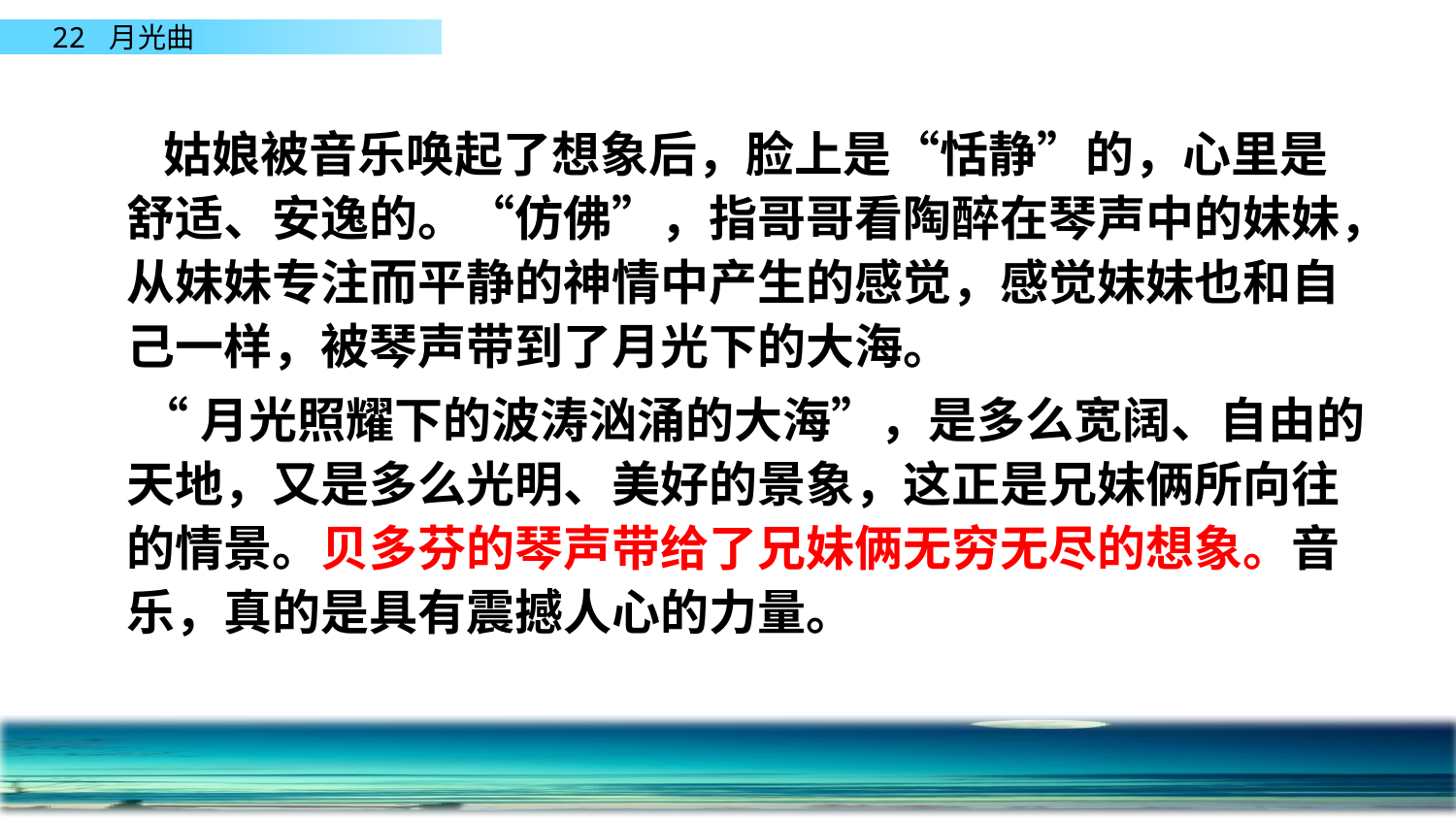

姑娘被音乐唤起了想象后，脸上是“恬静”的，心里是舒适、安逸的。“仿佛”，指哥哥看陶醉在琴声中的妹妹，从妹妹专注而平静的神情中产生的感觉，感觉妹妹也和自己一样，被琴声带到了月光下的大海。
     “月光照耀下的波涛汹涌的大海”，是多么宽阔、自由的天地，又是多么光明、美好的景象，这正是兄妹俩所向往的情景。贝多芬的琴声带给了兄妹俩无穷无尽的想象。音乐，真的是具有震撼人心的力量。